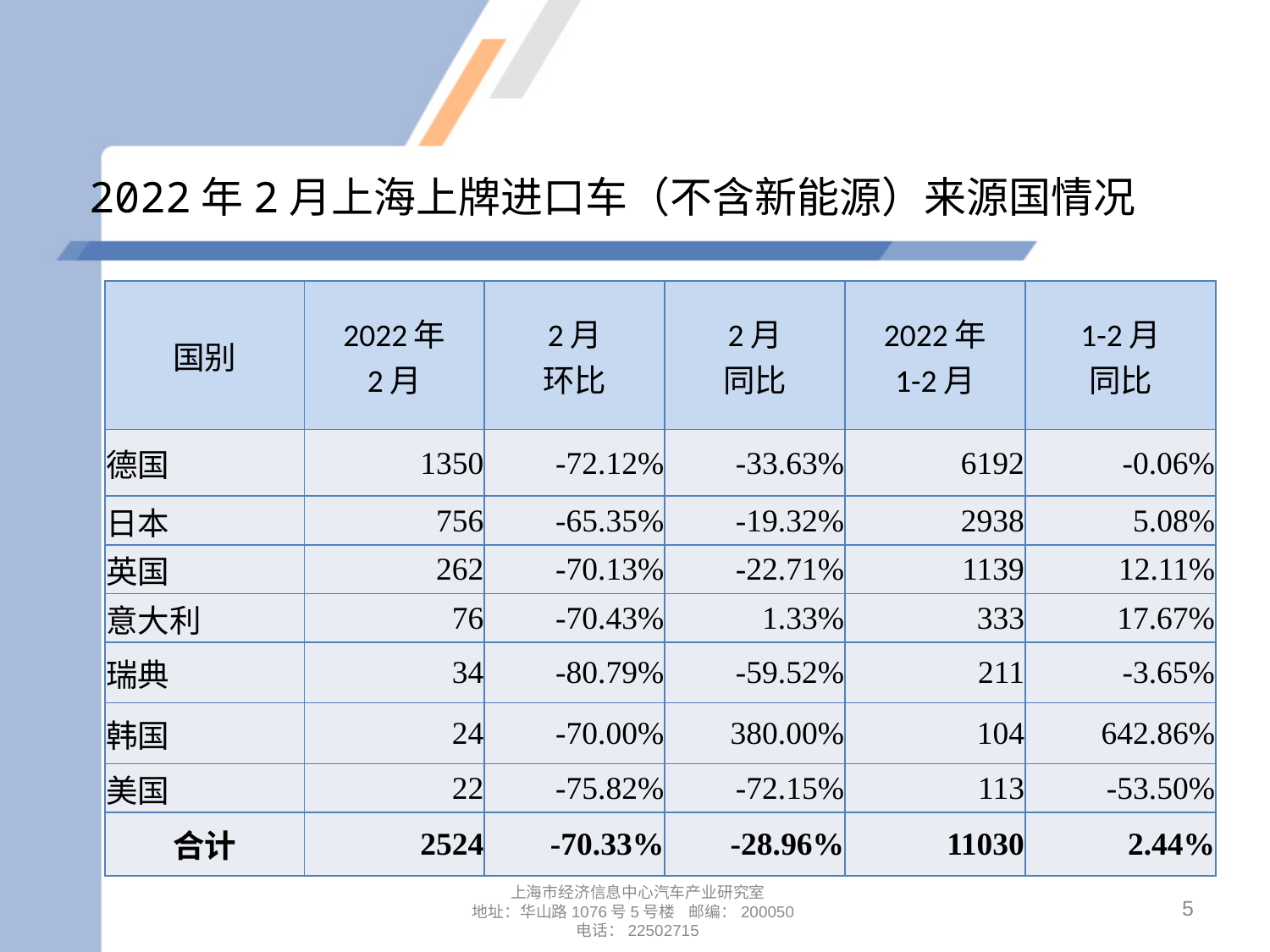

# 2022年2月上海上牌进口车（不含新能源）来源国情况
| 国别 | 2022年 2月 | 2月 环比 | 2月 同比 | 2022年 1-2月 | 1-2月 同比 |
| --- | --- | --- | --- | --- | --- |
| 德国 | 1350 | -72.12% | -33.63% | 6192 | -0.06% |
| 日本 | 756 | -65.35% | -19.32% | 2938 | 5.08% |
| 英国 | 262 | -70.13% | -22.71% | 1139 | 12.11% |
| 意大利 | 76 | -70.43% | 1.33% | 333 | 17.67% |
| 瑞典 | 34 | -80.79% | -59.52% | 211 | -3.65% |
| 韩国 | 24 | -70.00% | 380.00% | 104 | 642.86% |
| 美国 | 22 | -75.82% | -72.15% | 113 | -53.50% |
| 合计 | 2524 | -70.33% | -28.96% | 11030 | 2.44% |

5
上海市经济信息中心汽车产业研究室
地址：华山路1076号5号楼    邮编：200050
电话：22502715